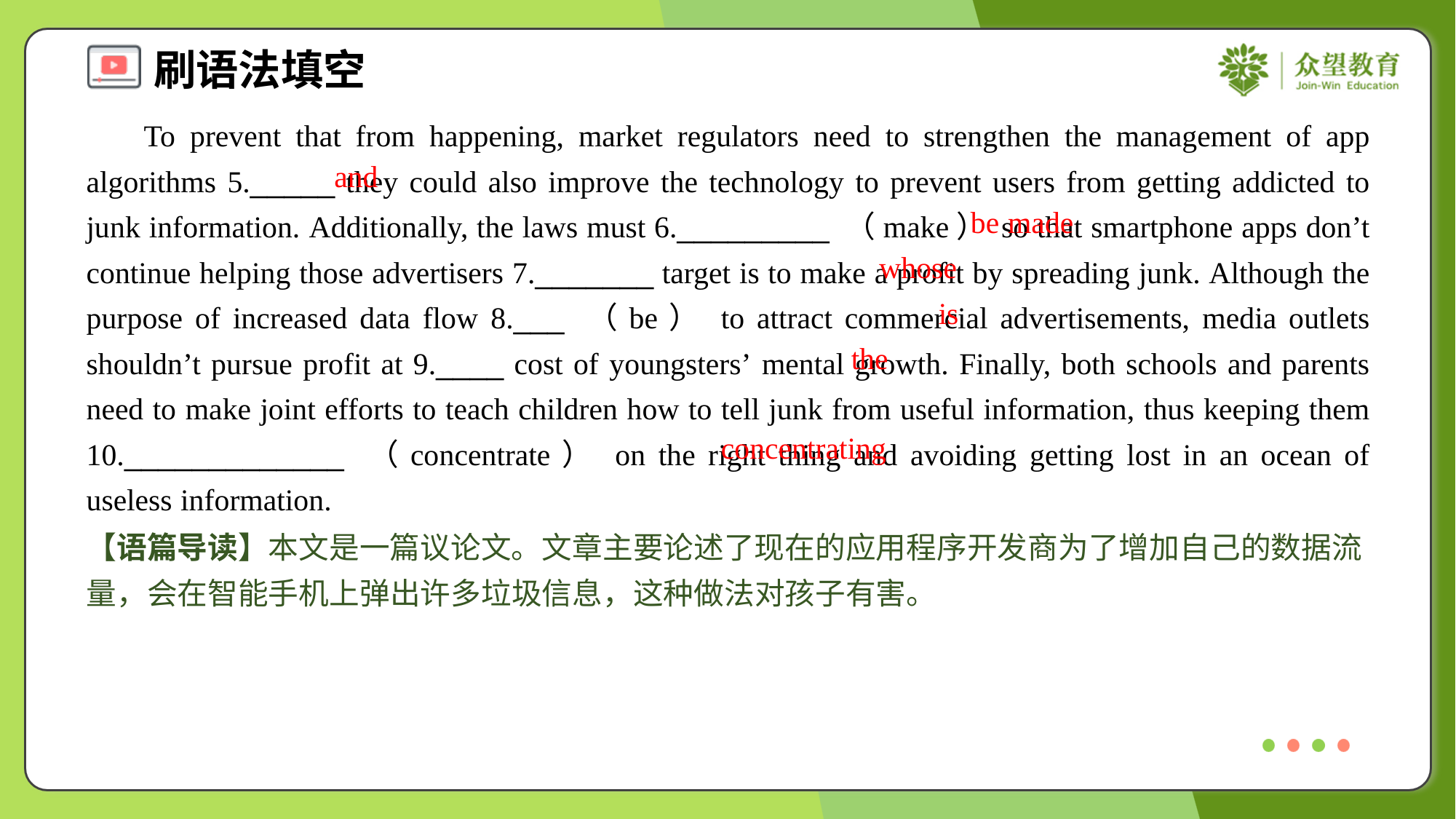

To prevent that from happening, market regulators need to strengthen the management of app algorithms 5._____ they could also improve the technology to prevent users from getting addicted to junk information. Additionally, the laws must 6._________ （make） so that smartphone apps don’t continue helping those advertisers 7._______ target is to make a profit by spreading junk. Although the purpose of increased data flow 8.___ （be） to attract commercial advertisements, media outlets shouldn’t pursue profit at 9.____ cost of youngsters’ mental growth. Finally, both schools and parents need to make joint efforts to teach children how to tell junk from useful information, thus keeping them 10._____________ （concentrate） on the right thing and avoiding getting lost in an ocean of useless information.
and
be made
whose
is
the
concentrating
【语篇导读】本文是一篇议论文。文章主要论述了现在的应用程序开发商为了增加自己的数据流量，会在智能手机上弹出许多垃圾信息，这种做法对孩子有害。